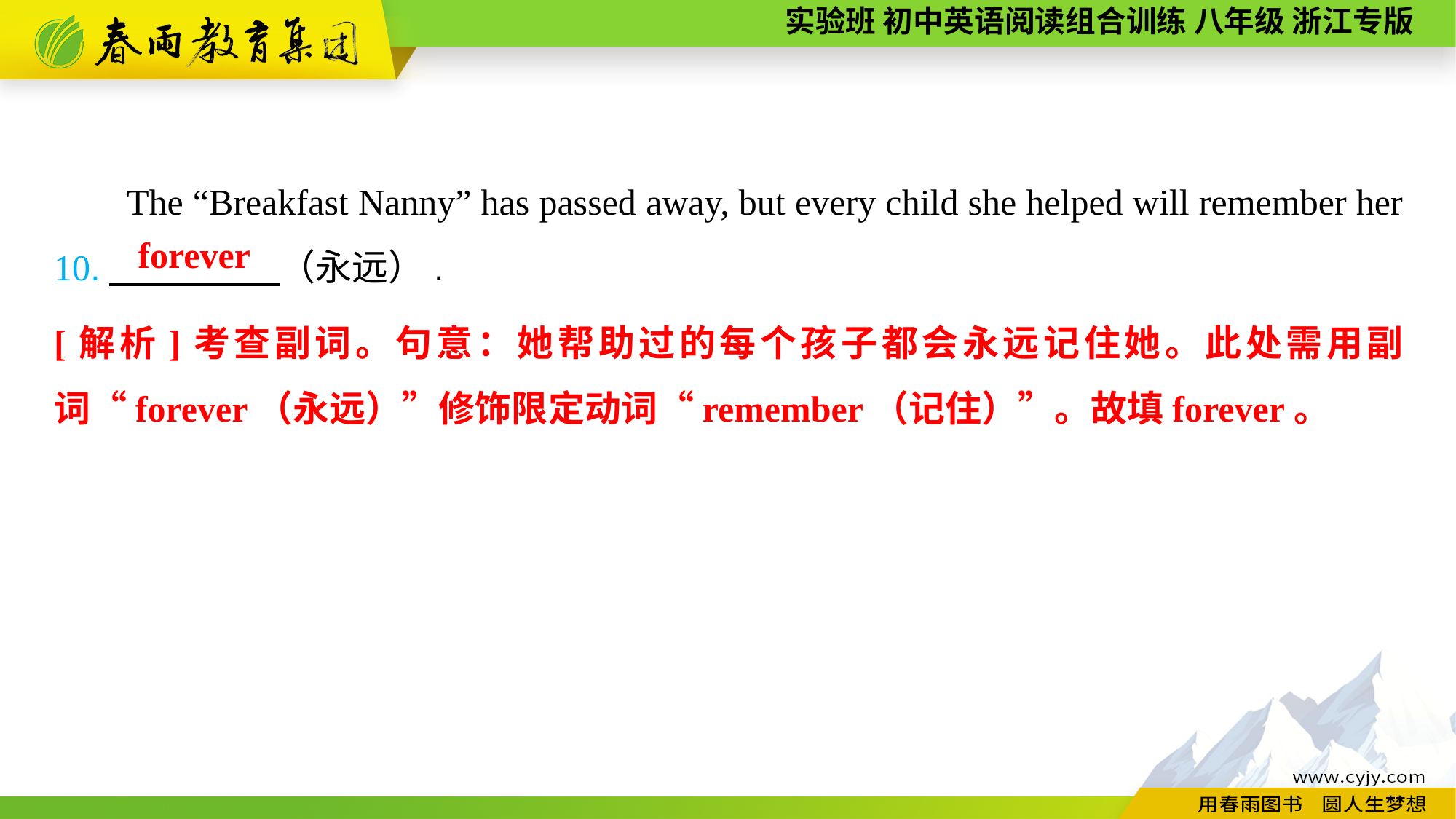

The “Breakfast Nanny” has passed away, but every child she helped will remember her 10.　　　   　（永远）.
 forever
[解析]考查副词。句意：她帮助过的每个孩子都会永远记住她。此处需用副词“forever（永远）”修饰限定动词“remember（记住）”。故填forever。